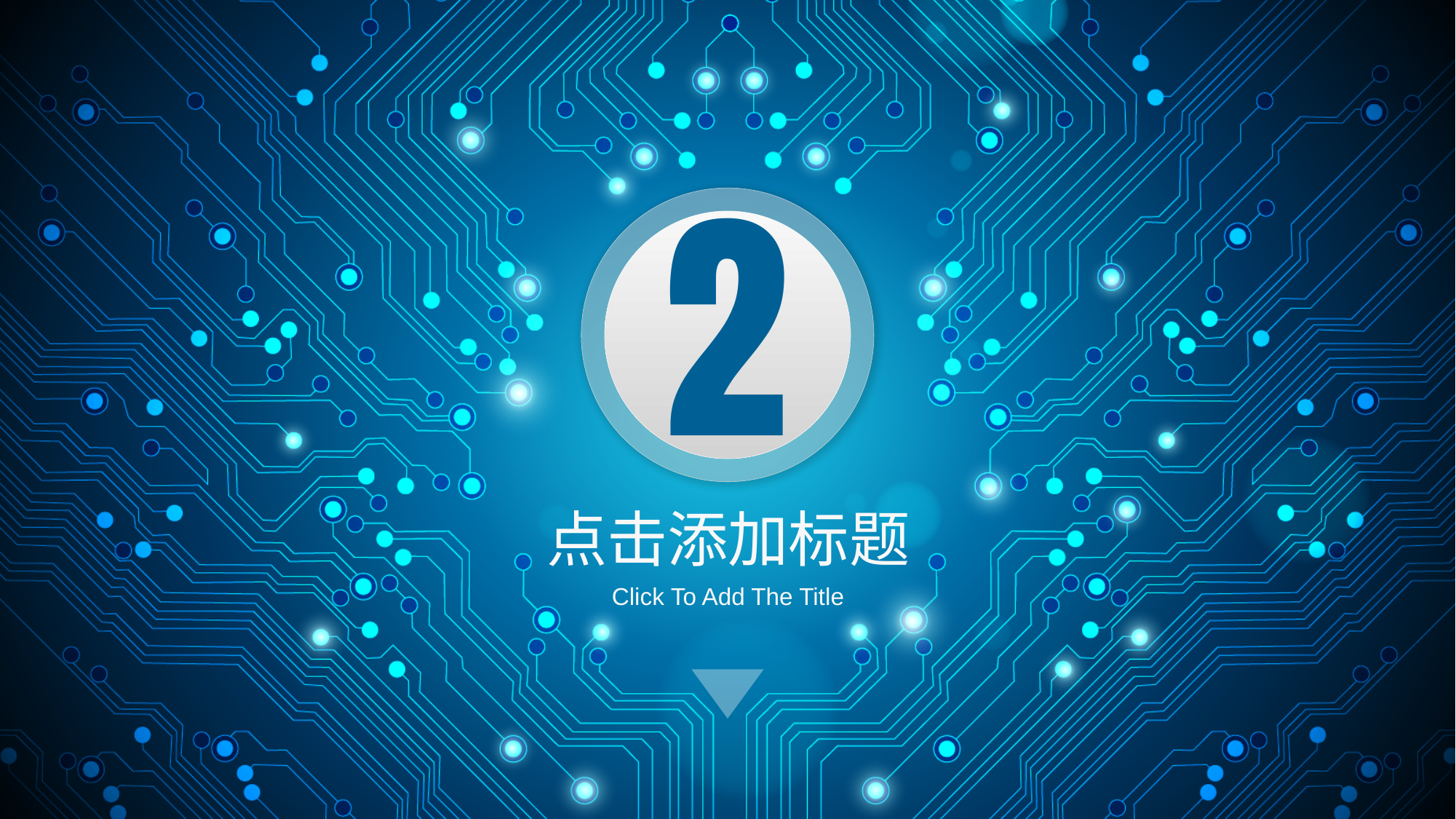

2
点击添加标题
Click To Add The Title